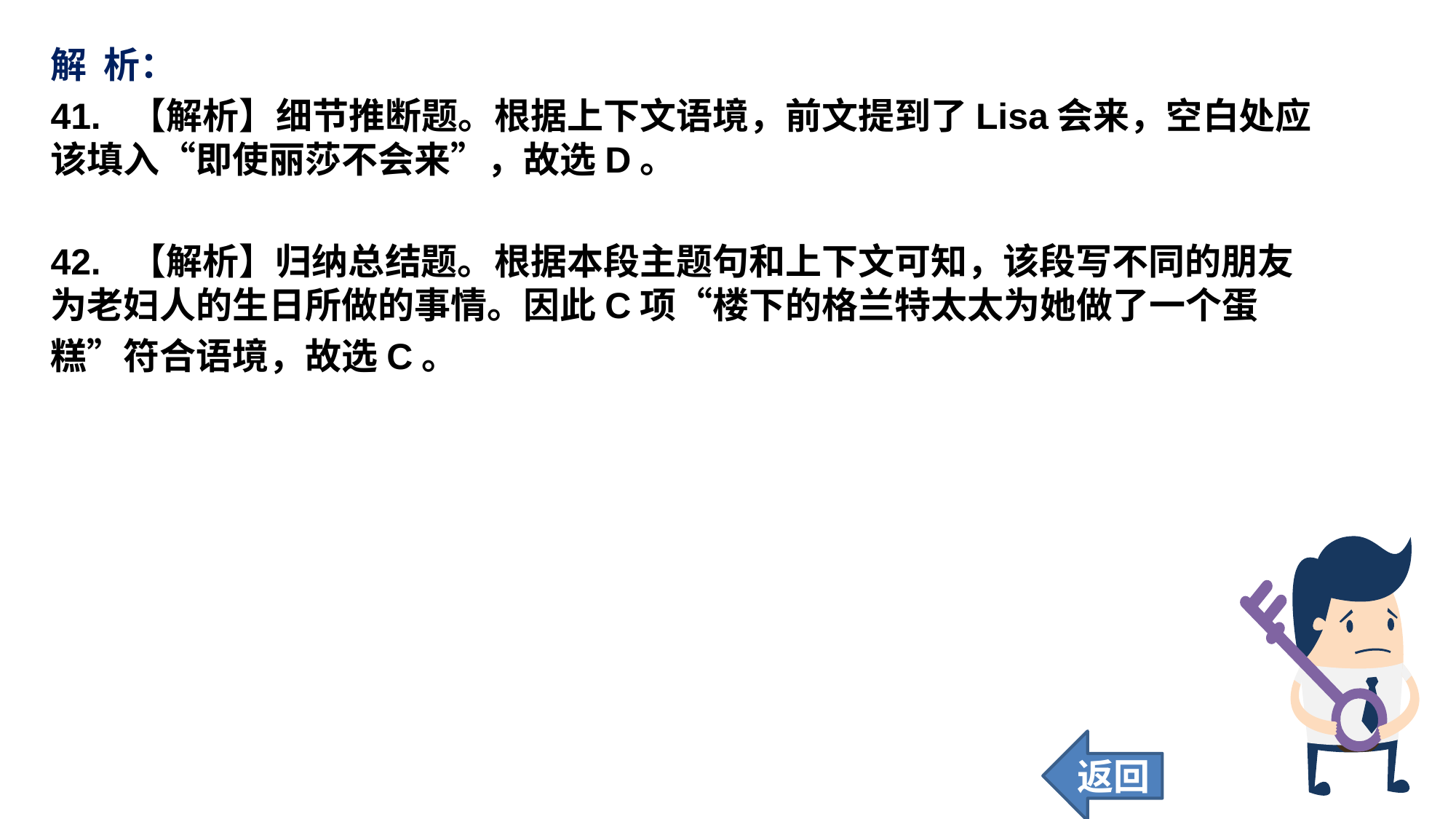

解  析：
41.  【解析】细节推断题。根据上下文语境，前文提到了Lisa会来，空白处应该填入“即使丽莎不会来”，故选D。

42.  【解析】归纳总结题。根据本段主题句和上下文可知，该段写不同的朋友为老妇人的生日所做的事情。因此C项“楼下的格兰特太太为她做了一个蛋
糕”符合语境，故选C。

返回
45